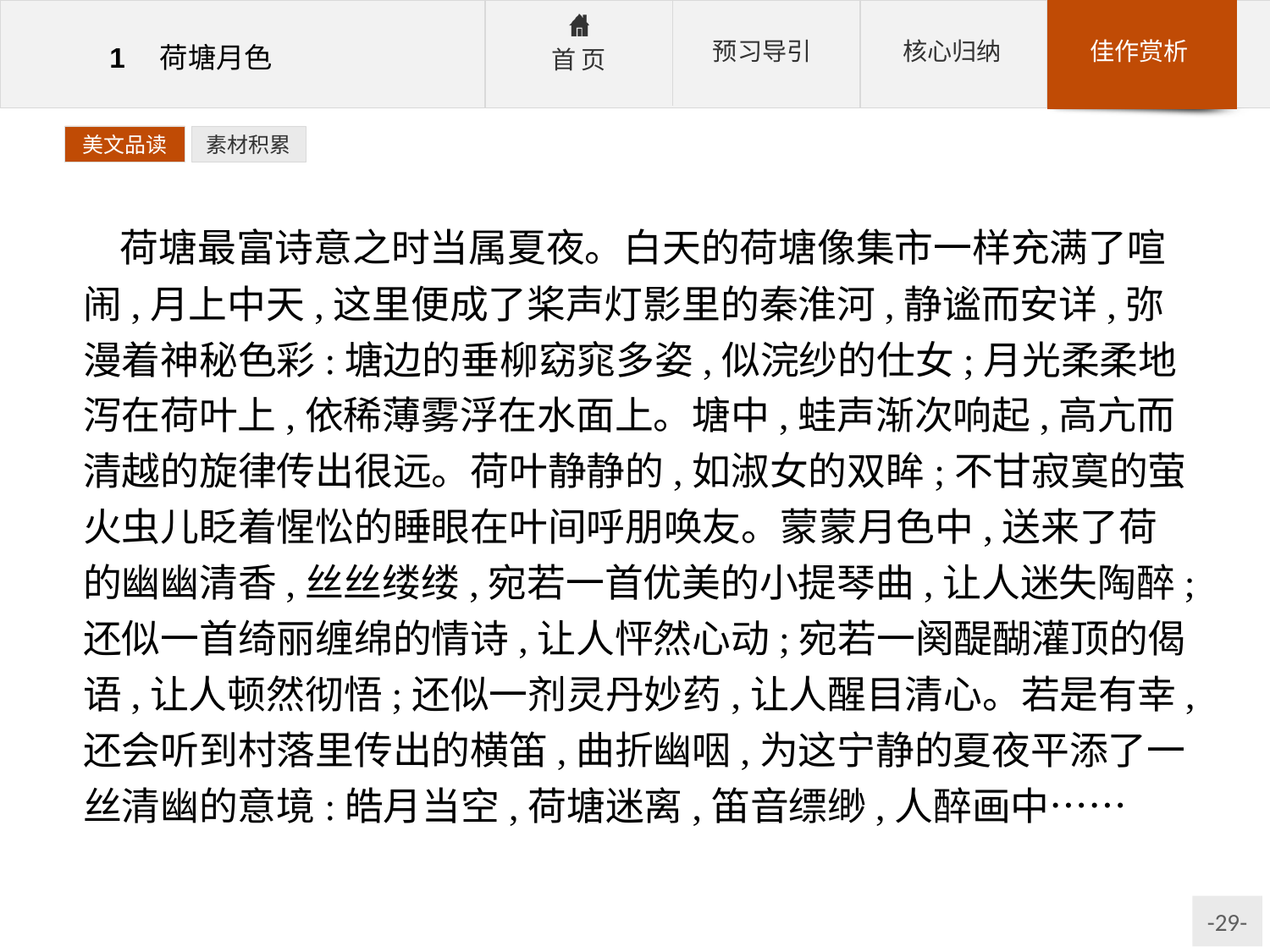

美文品读
素材积累
荷塘最富诗意之时当属夏夜。白天的荷塘像集市一样充满了喧闹,月上中天,这里便成了桨声灯影里的秦淮河,静谧而安详,弥漫着神秘色彩:塘边的垂柳窈窕多姿,似浣纱的仕女;月光柔柔地泻在荷叶上,依稀薄雾浮在水面上。塘中,蛙声渐次响起,高亢而清越的旋律传出很远。荷叶静静的,如淑女的双眸;不甘寂寞的萤火虫儿眨着惺忪的睡眼在叶间呼朋唤友。蒙蒙月色中,送来了荷的幽幽清香,丝丝缕缕,宛若一首优美的小提琴曲,让人迷失陶醉;还似一首绮丽缠绵的情诗,让人怦然心动;宛若一阕醍醐灌顶的偈语,让人顿然彻悟;还似一剂灵丹妙药,让人醒目清心。若是有幸,还会听到村落里传出的横笛,曲折幽咽,为这宁静的夏夜平添了一丝清幽的意境:皓月当空,荷塘迷离,笛音缥缈,人醉画中……